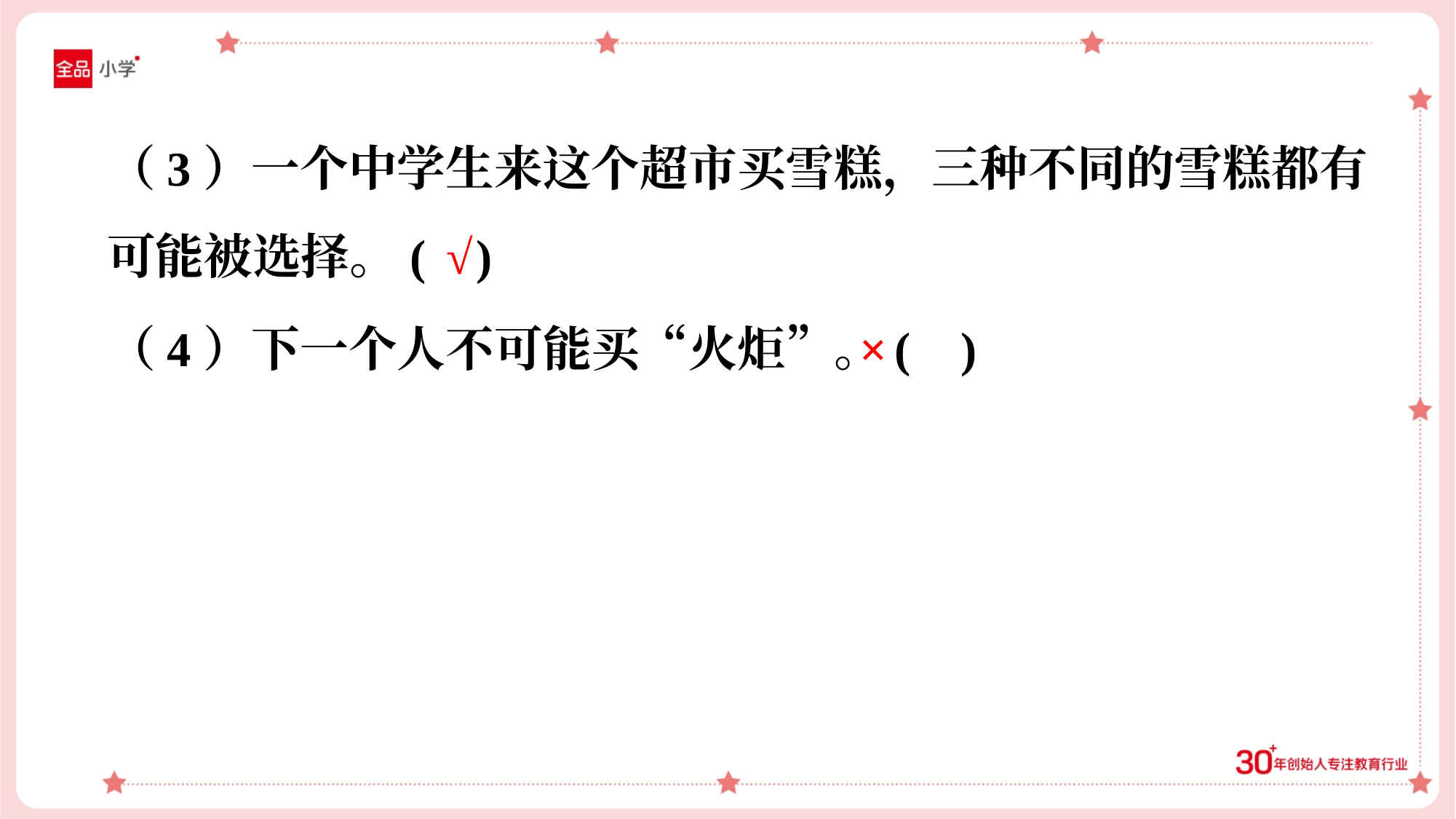

（3）一个中学生来这个超市买雪糕，三种不同的雪糕都有
可能被选择。(    )
√
（4）下一个人不可能买“火炬”。(    )
×